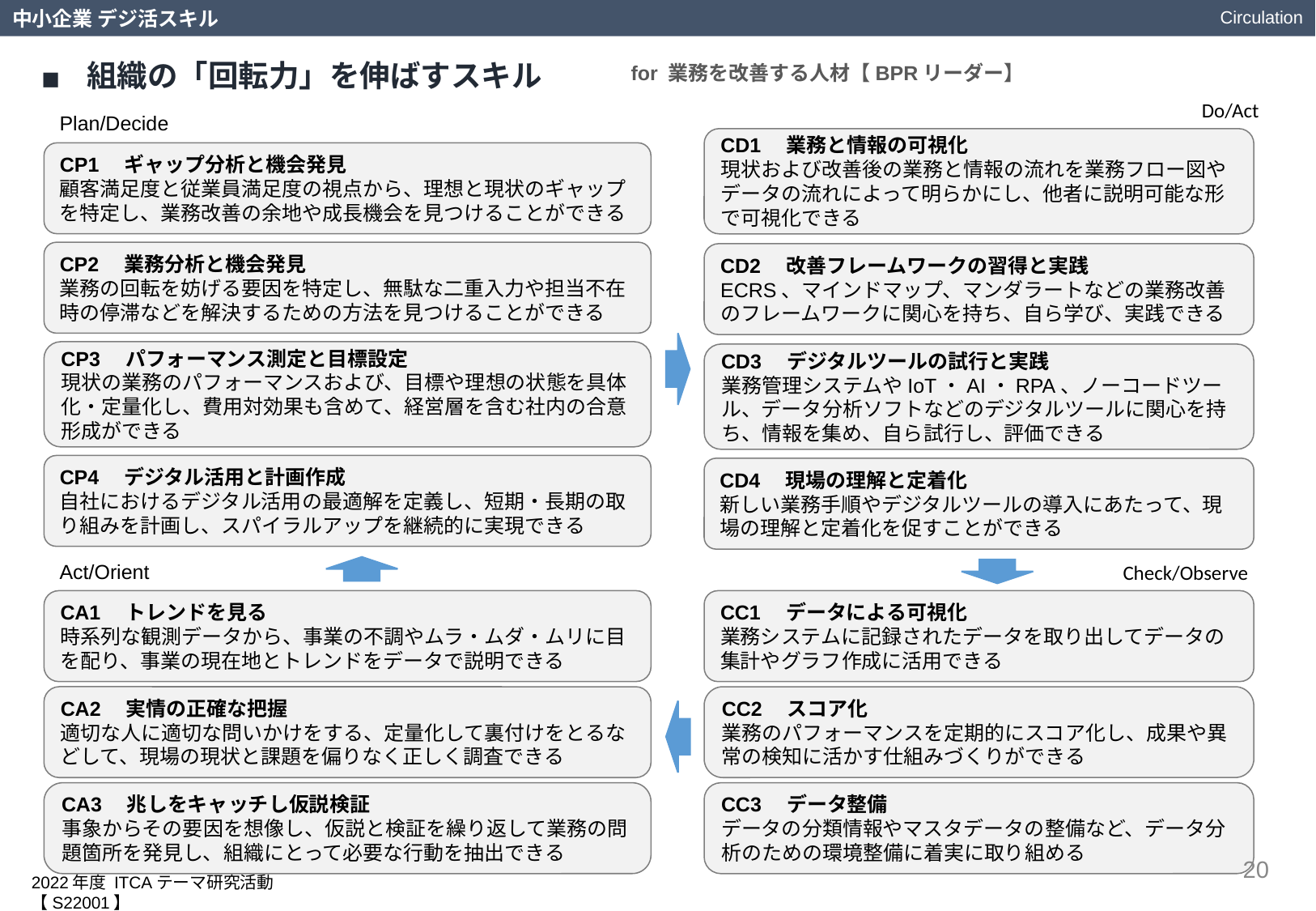

Circulation
中小企業 デジ活スキル
組織の「回転力」を伸ばすスキル
for 業務を改善する人材【BPRリーダー】
Do/Act
Plan/Decide
CD1　業務と情報の可視化
現状および改善後の業務と情報の流れを業務フロー図やデータの流れによって明らかにし、他者に説明可能な形で可視化できる
CP1　ギャップ分析と機会発見
顧客満足度と従業員満足度の視点から、理想と現状のギャップを特定し、業務改善の余地や成長機会を見つけることができる
CP2　業務分析と機会発見
業務の回転を妨げる要因を特定し、無駄な二重入力や担当不在時の停滞などを解決するための方法を見つけることができる
CD2　改善フレームワークの習得と実践
ECRS、マインドマップ、マンダラートなどの業務改善のフレームワークに関心を持ち、自ら学び、実践できる

CP3　パフォーマンス測定と目標設定
現状の業務のパフォーマンスおよび、目標や理想の状態を具体化・定量化し、費用対効果も含めて、経営層を含む社内の合意形成ができる
CD3　デジタルツールの試行と実践
業務管理システムやIoT・AI・RPA、ノーコードツール、データ分析ソフトなどのデジタルツールに関心を持ち、情報を集め、自ら試行し、評価できる
CP4　デジタル活用と計画作成
自社におけるデジタル活用の最適解を定義し、短期・長期の取り組みを計画し、スパイラルアップを継続的に実現できる
CD4　現場の理解と定着化
新しい業務手順やデジタルツールの導入にあたって、現場の理解と定着化を促すことができる

Act/Orient
Check/Observe
CA1　トレンドを見る
時系列な観測データから、事業の不調やムラ・ムダ・ムリに目を配り、事業の現在地とトレンドをデータで説明できる
CC1　データによる可視化
業務システムに記録されたデータを取り出してデータの集計やグラフ作成に活用できる
CA2　実情の正確な把握
適切な人に適切な問いかけをする、定量化して裏付けをとるなどして、現場の現状と課題を偏りなく正しく調査できる
CC2　スコア化
業務のパフォーマンスを定期的にスコア化し、成果や異常の検知に活かす仕組みづくりができる

CA3　兆しをキャッチし仮説検証
事象からその要因を想像し、仮説と検証を繰り返して業務の問題箇所を発見し、組織にとって必要な行動を抽出できる
CC3　データ整備
データの分類情報やマスタデータの整備など、データ分析のための環境整備に着実に取り組める
20